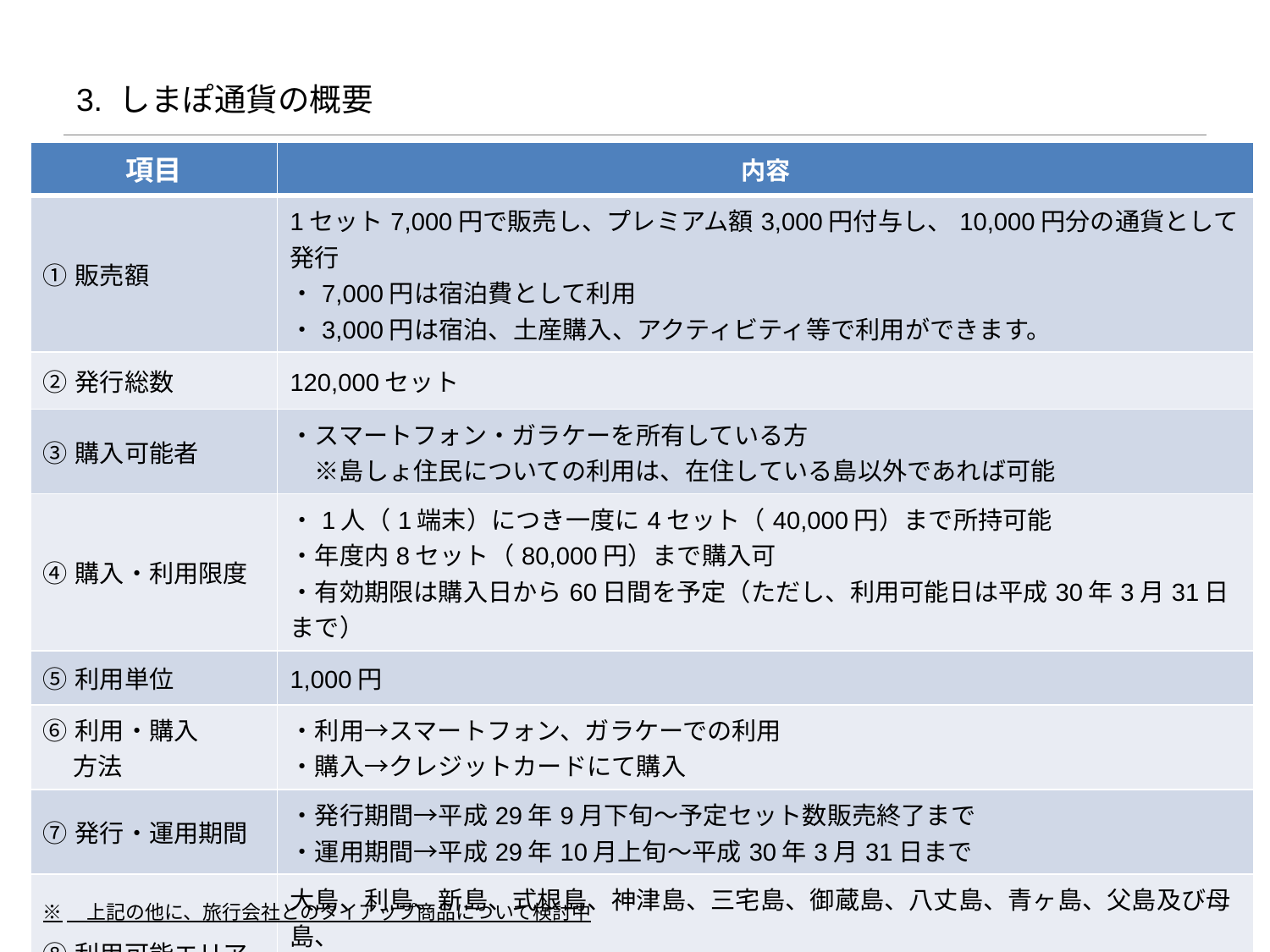

# 3. しまぽ通貨の概要

| 項目 | 内容 |
| --- | --- |
| ①販売額 | 1セット7,000円で販売し、プレミアム額3,000円付与し、10,000円分の通貨として発行 ・7,000円は宿泊費として利用 ・3,000円は宿泊、土産購入、アクティビティ等で利用ができます。 |
| ②発行総数 | 120,000セット |
| ③購入可能者 | ・スマートフォン・ガラケーを所有している方　 　※島しょ住民についての利用は、在住している島以外であれば可能 |
| ④購入・利用限度 | ・1人（1端末）につき一度に4セット（40,000円）まで所持可能 ・年度内8セット（80,000円）まで購入可 ・有効期限は購入日から60日間を予定（ただし、利用可能日は平成30年3月31日まで） |
| ⑤利用単位 | 1,000円 |
| ⑥利用・購入　 　 方法 | ・利用→スマートフォン、ガラケーでの利用 ・購入→クレジットカードにて購入 |
| ⑦発行・運用期間 | ・発行期間→平成29年9月下旬～予定セット数販売終了まで ・運用期間→平成29年10月上旬～平成30年3月31日まで |
| ⑧利用可能エリア | 大島、利島、新島、式根島、神津島、三宅島、御蔵島、八丈島、青ヶ島、父島及び母島、 竹芝客船ターミナル待合所および客船内　　※各社携帯電話の電波の届く範囲に限ります。 |
※　上記の他に、旅行会社とのタイアップ商品について検討中
7